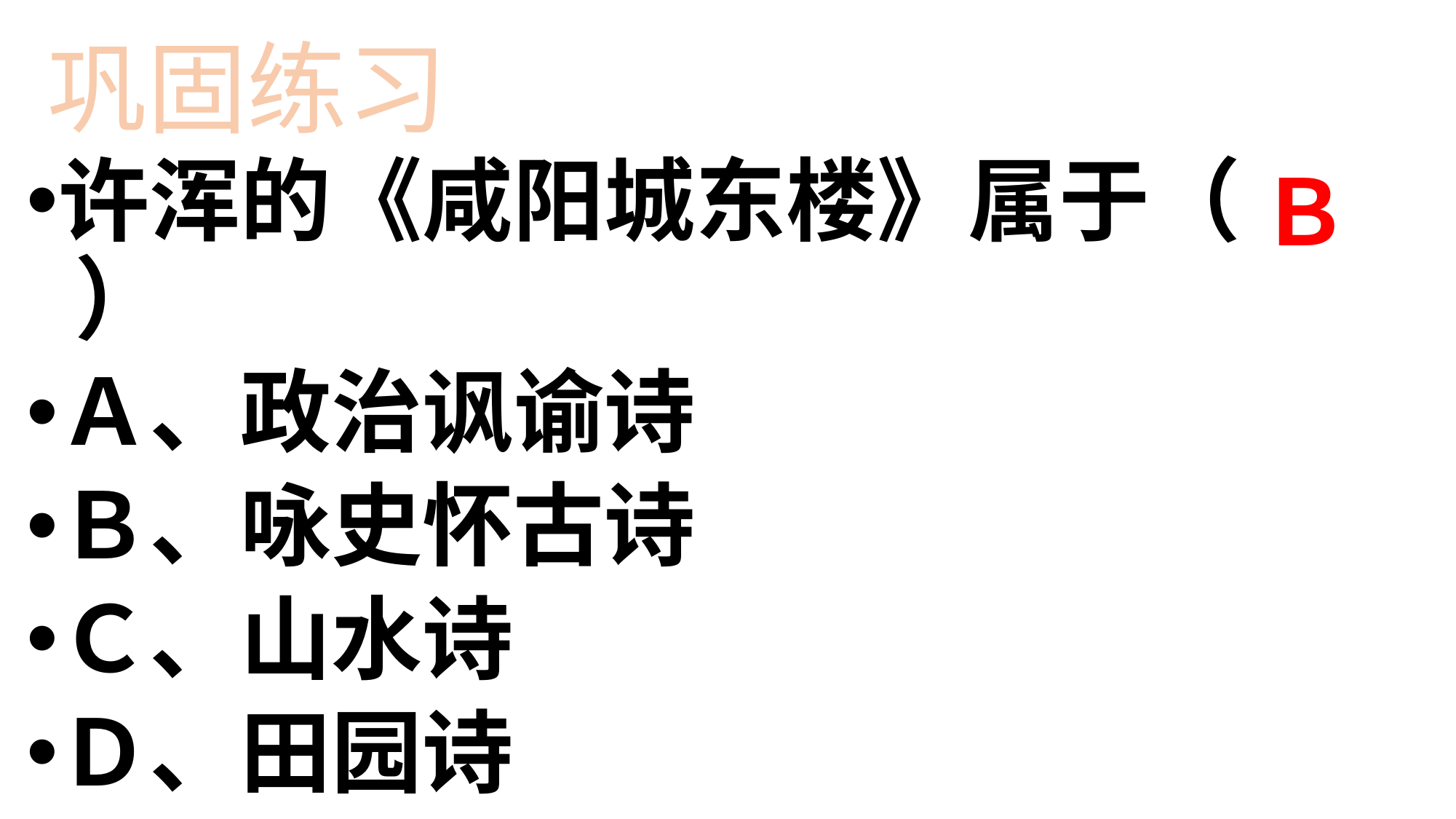

巩固练习
许浑的《咸阳城东楼》属于（      ）
Ａ、政治讽谕诗
Ｂ、咏史怀古诗
Ｃ、山水诗
Ｄ、田园诗
Ｂ